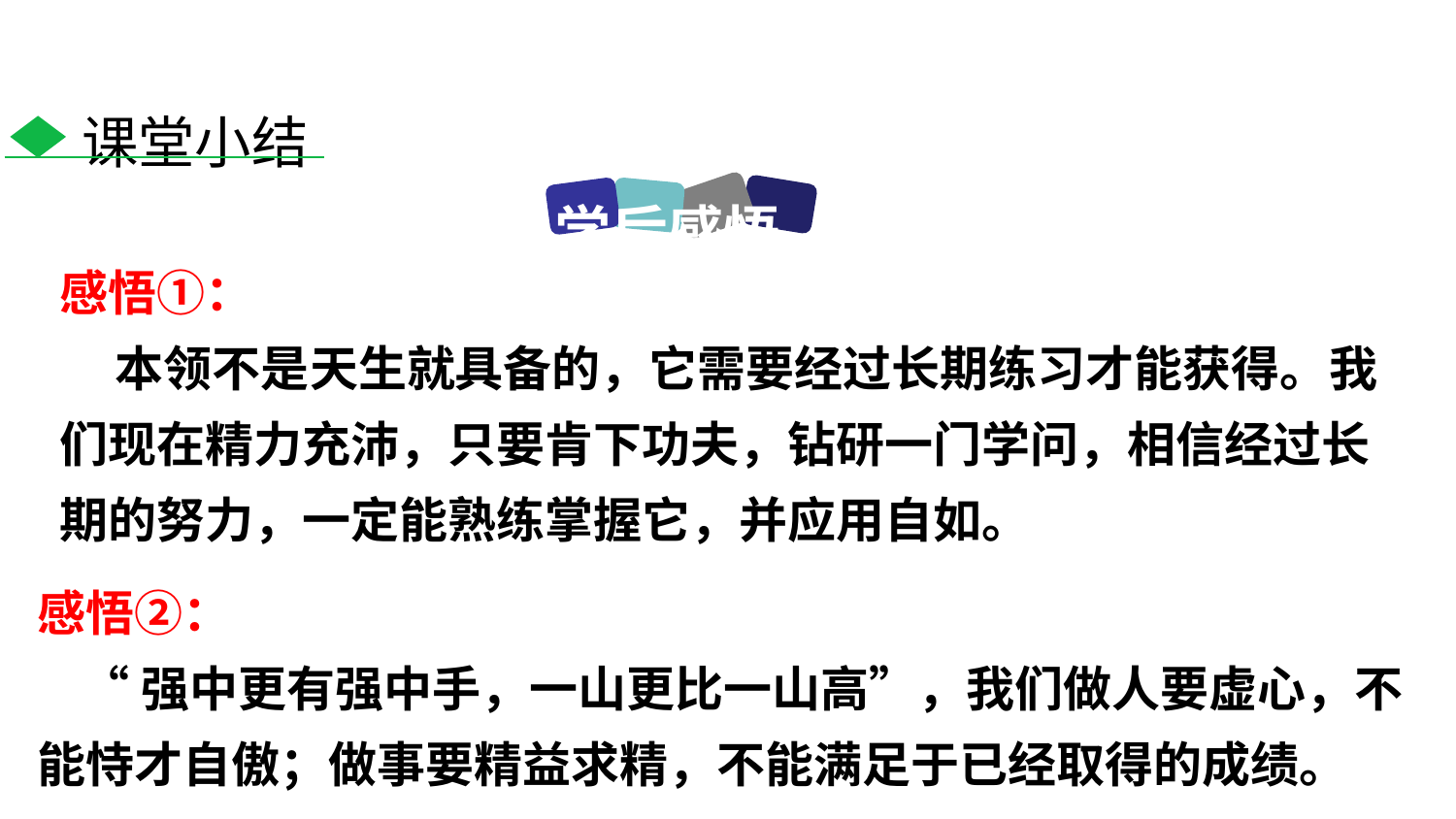

课堂小结

学后感悟

感悟①：
    本领不是天生就具备的，它需要经过长期练习才能获得。我们现在精力充沛，只要肯下功夫，钻研一门学问，相信经过长期的努力，一定能熟练掌握它，并应用自如。
感悟②：
    “强中更有强中手，一山更比一山高”，我们做人要虚心，不能恃才自傲；做事要精益求精，不能满足于已经取得的成绩。